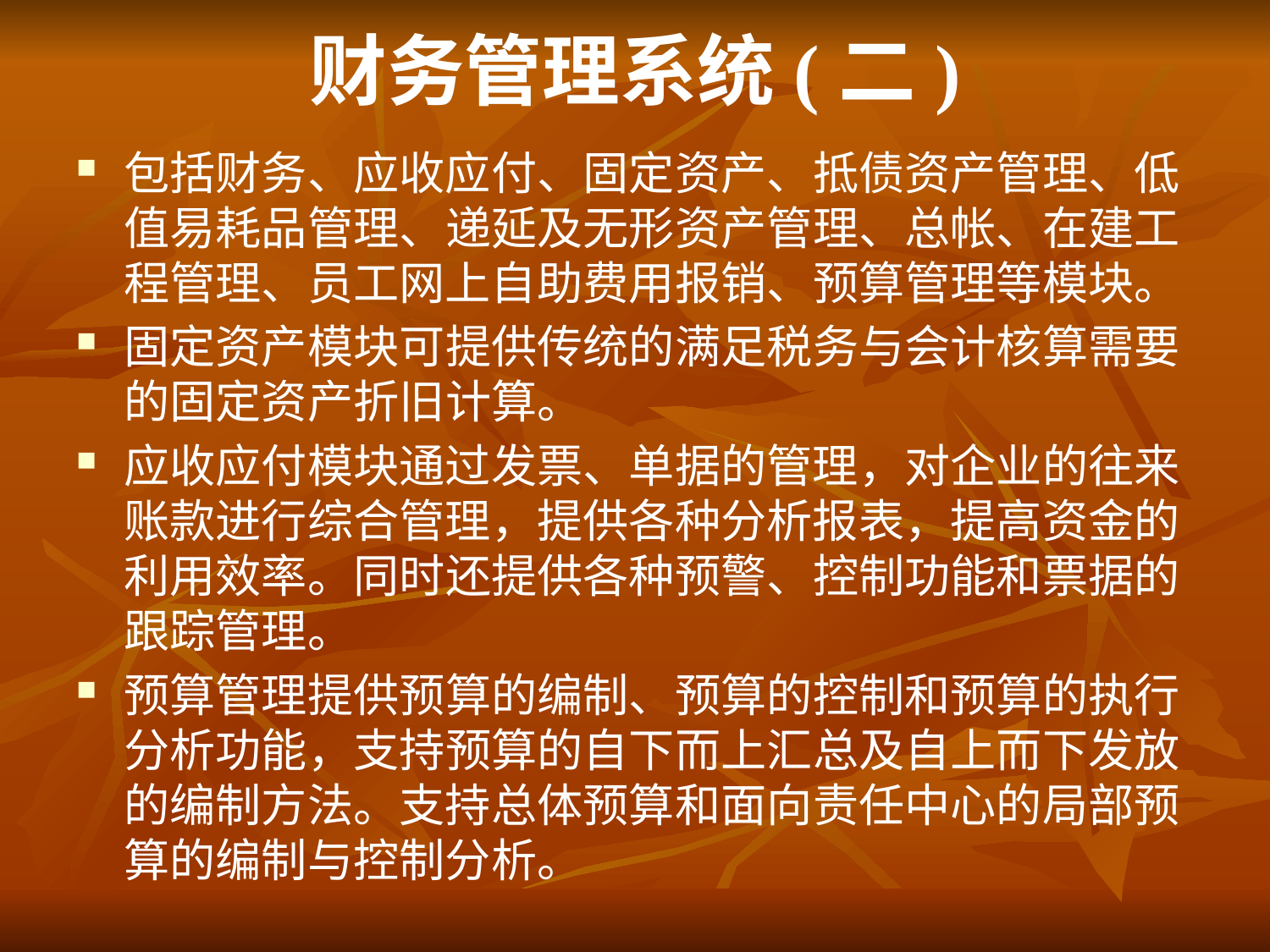

# 财务管理系统(二)
包括财务、应收应付、固定资产、抵债资产管理、低值易耗品管理、递延及无形资产管理、总帐、在建工程管理、员工网上自助费用报销、预算管理等模块。
固定资产模块可提供传统的满足税务与会计核算需要的固定资产折旧计算。
应收应付模块通过发票、单据的管理，对企业的往来账款进行综合管理，提供各种分析报表，提高资金的利用效率。同时还提供各种预警、控制功能和票据的跟踪管理。
预算管理提供预算的编制、预算的控制和预算的执行分析功能，支持预算的自下而上汇总及自上而下发放的编制方法。支持总体预算和面向责任中心的局部预算的编制与控制分析。